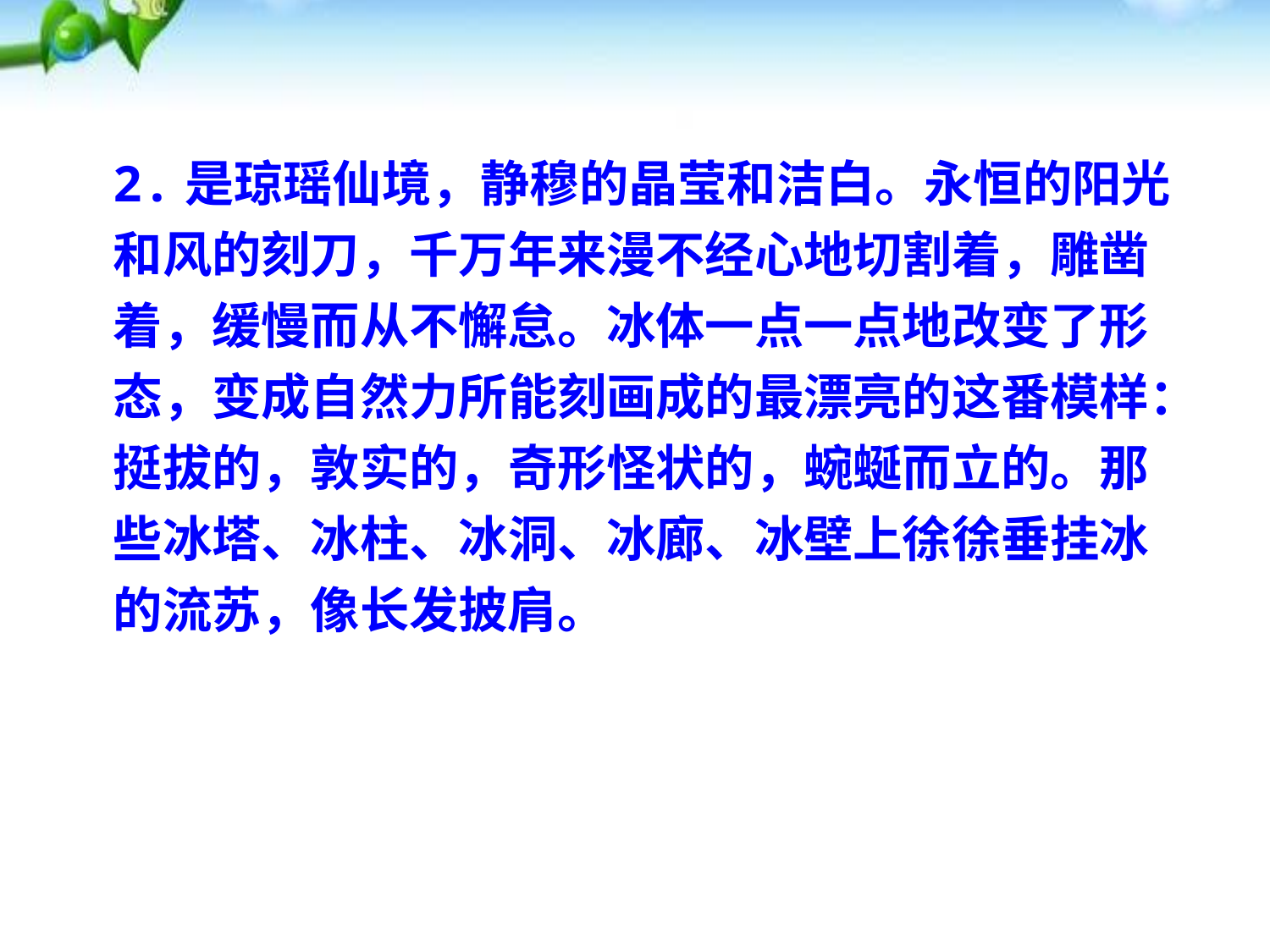

2.是琼瑶仙境，静穆的晶莹和洁白。永恒的阳光和风的刻刀，千万年来漫不经心地切割着，雕凿着，缓慢而从不懈怠。冰体一点一点地改变了形态，变成自然力所能刻画成的最漂亮的这番模样：挺拔的，敦实的，奇形怪状的，蜿蜒而立的。那些冰塔、冰柱、冰洞、冰廊、冰壁上徐徐垂挂冰的流苏，像长发披肩。